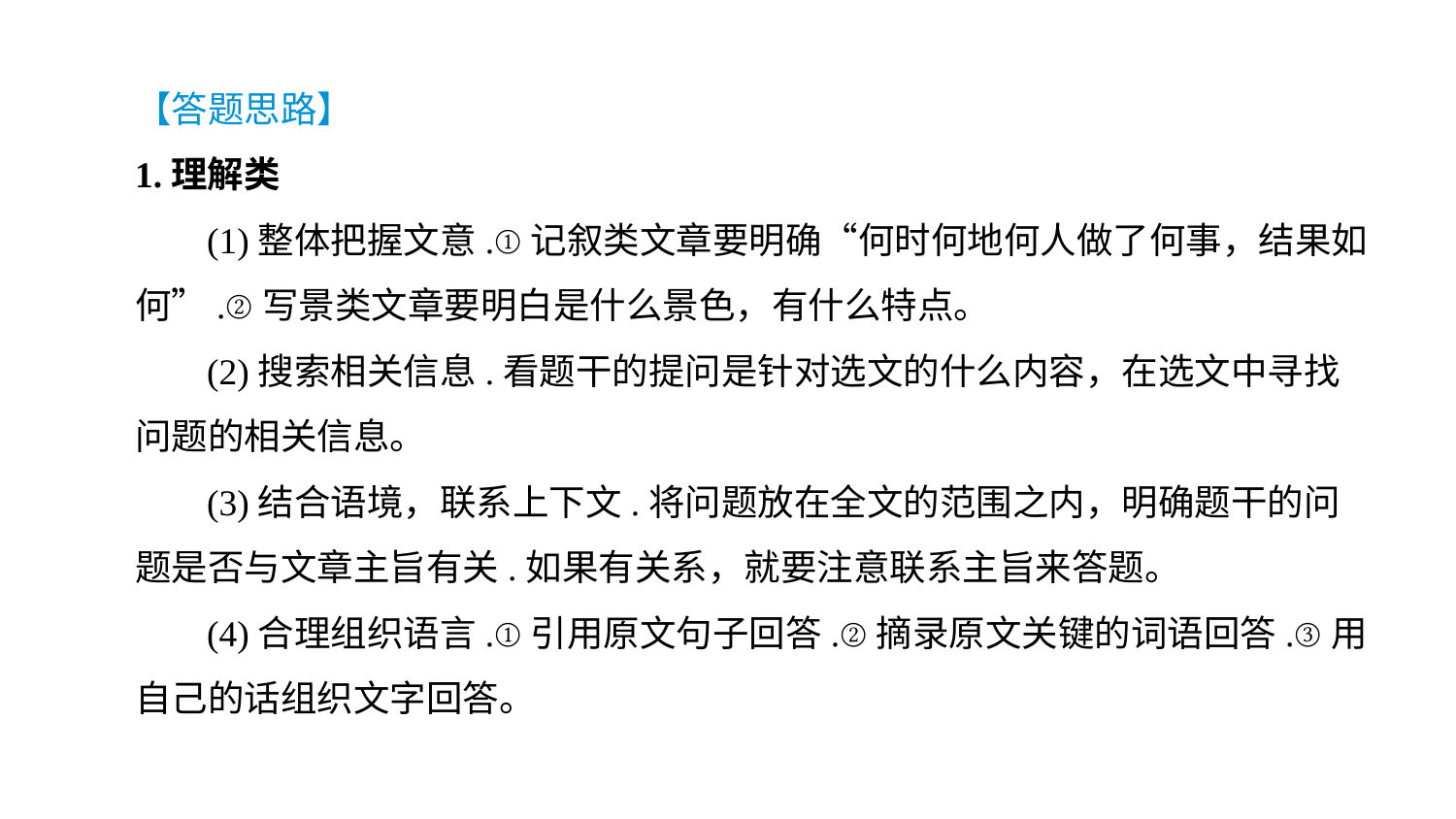

【答题思路】
1.理解类
(1)整体把握文意.①记叙类文章要明确“何时何地何人做了何事，结果如何”.②写景类文章要明白是什么景色，有什么特点。
(2)搜索相关信息.看题干的提问是针对选文的什么内容，在选文中寻找问题的相关信息。
(3)结合语境，联系上下文.将问题放在全文的范围之内，明确题干的问题是否与文章主旨有关.如果有关系，就要注意联系主旨来答题。
(4)合理组织语言.①引用原文句子回答.②摘录原文关键的词语回答.③用自己的话组织文字回答。